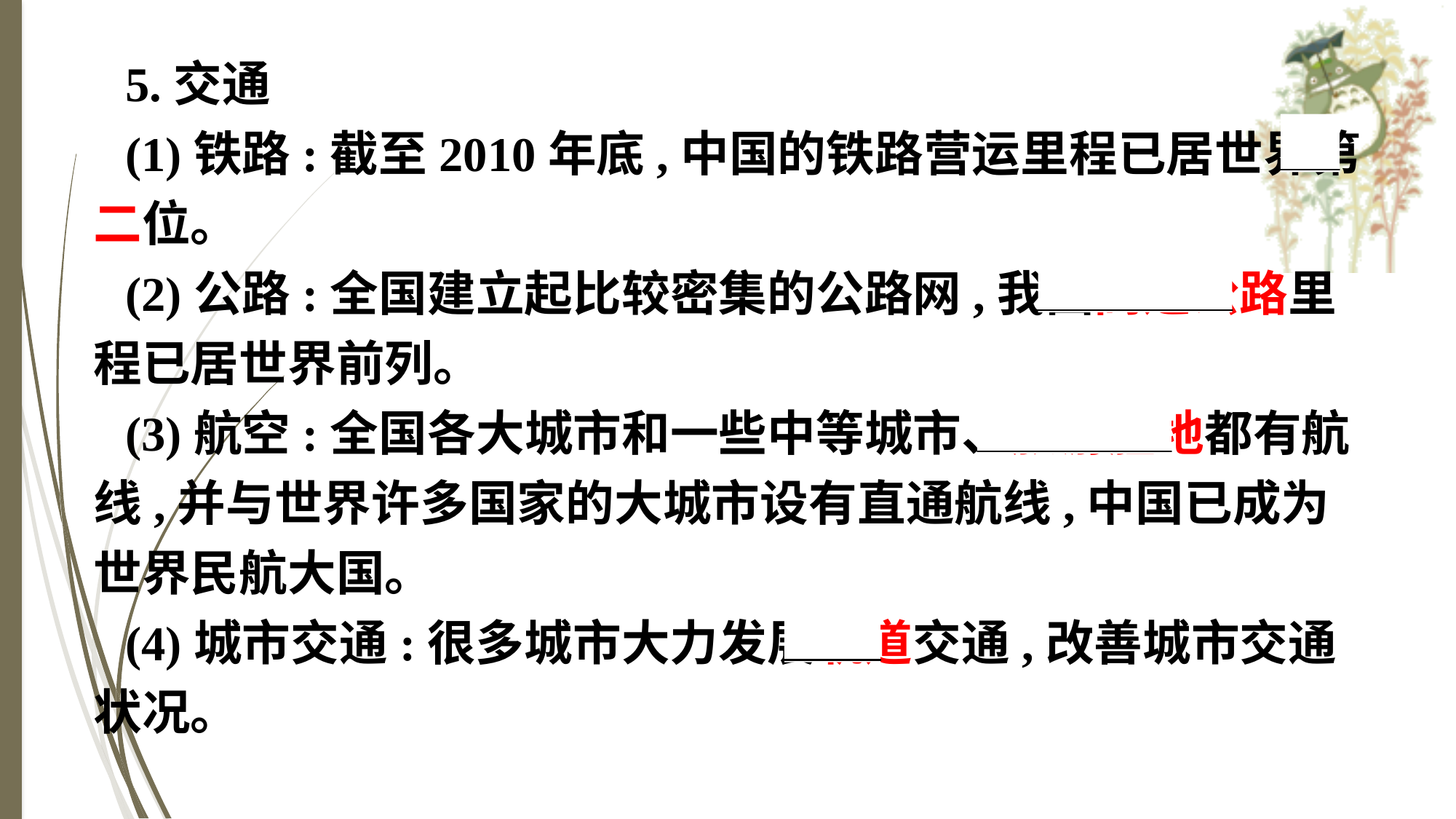

5.交通
(1)铁路:截至2010年底,中国的铁路营运里程已居世界第二位。
(2)公路:全国建立起比较密集的公路网,我国高速公路里程已居世界前列。
(3)航空:全国各大城市和一些中等城市、旅游胜地都有航线,并与世界许多国家的大城市设有直通航线,中国已成为世界民航大国。
(4)城市交通:很多城市大力发展轨道交通,改善城市交通状况。